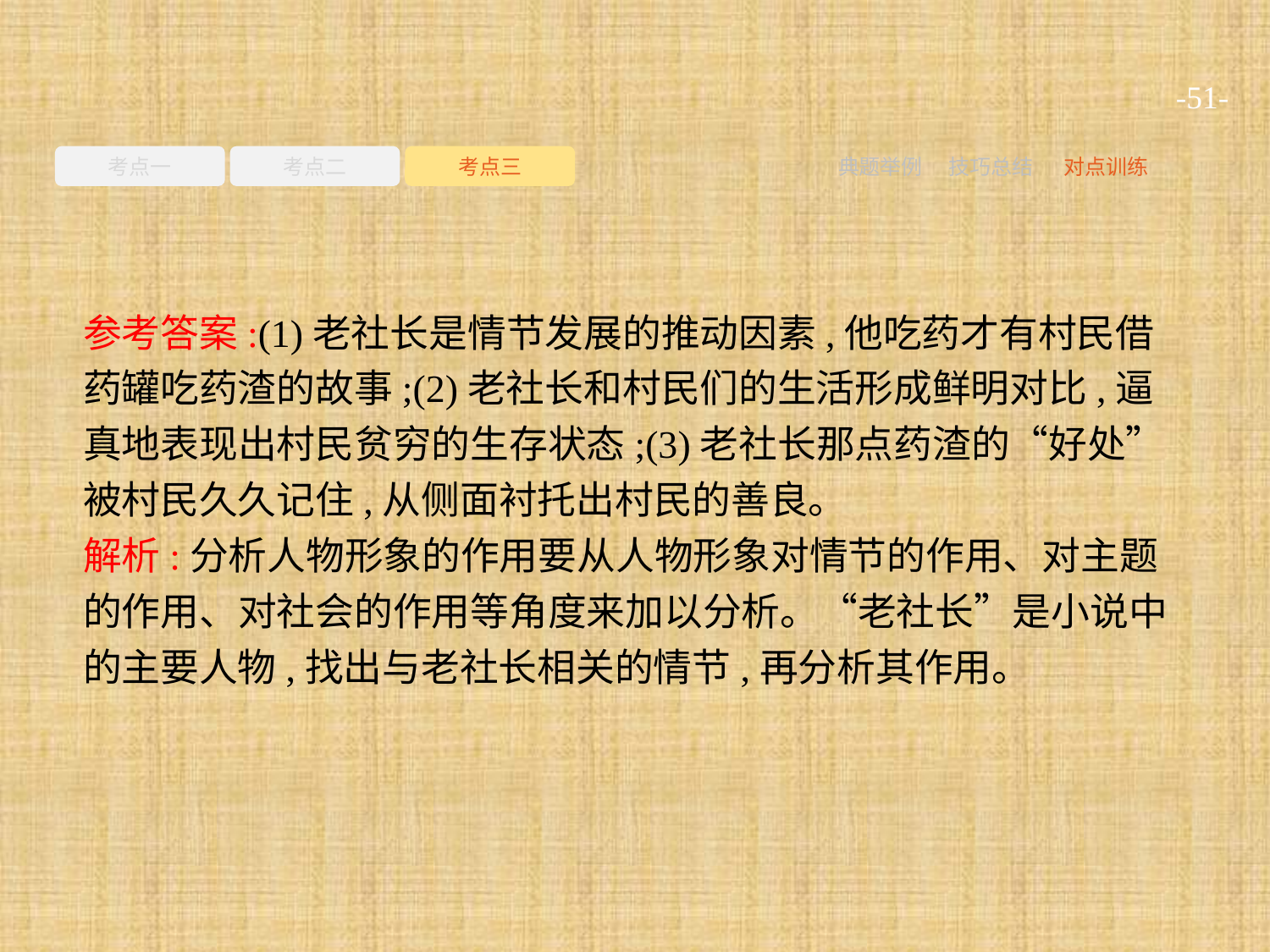

-51-
考点一
考点二
考点三
典题举例
技巧总结
对点训练
参考答案:(1)老社长是情节发展的推动因素,他吃药才有村民借药罐吃药渣的故事;(2)老社长和村民们的生活形成鲜明对比,逼真地表现出村民贫穷的生存状态;(3)老社长那点药渣的“好处”被村民久久记住,从侧面衬托出村民的善良。
解析:分析人物形象的作用要从人物形象对情节的作用、对主题的作用、对社会的作用等角度来加以分析。“老社长”是小说中的主要人物,找出与老社长相关的情节,再分析其作用。